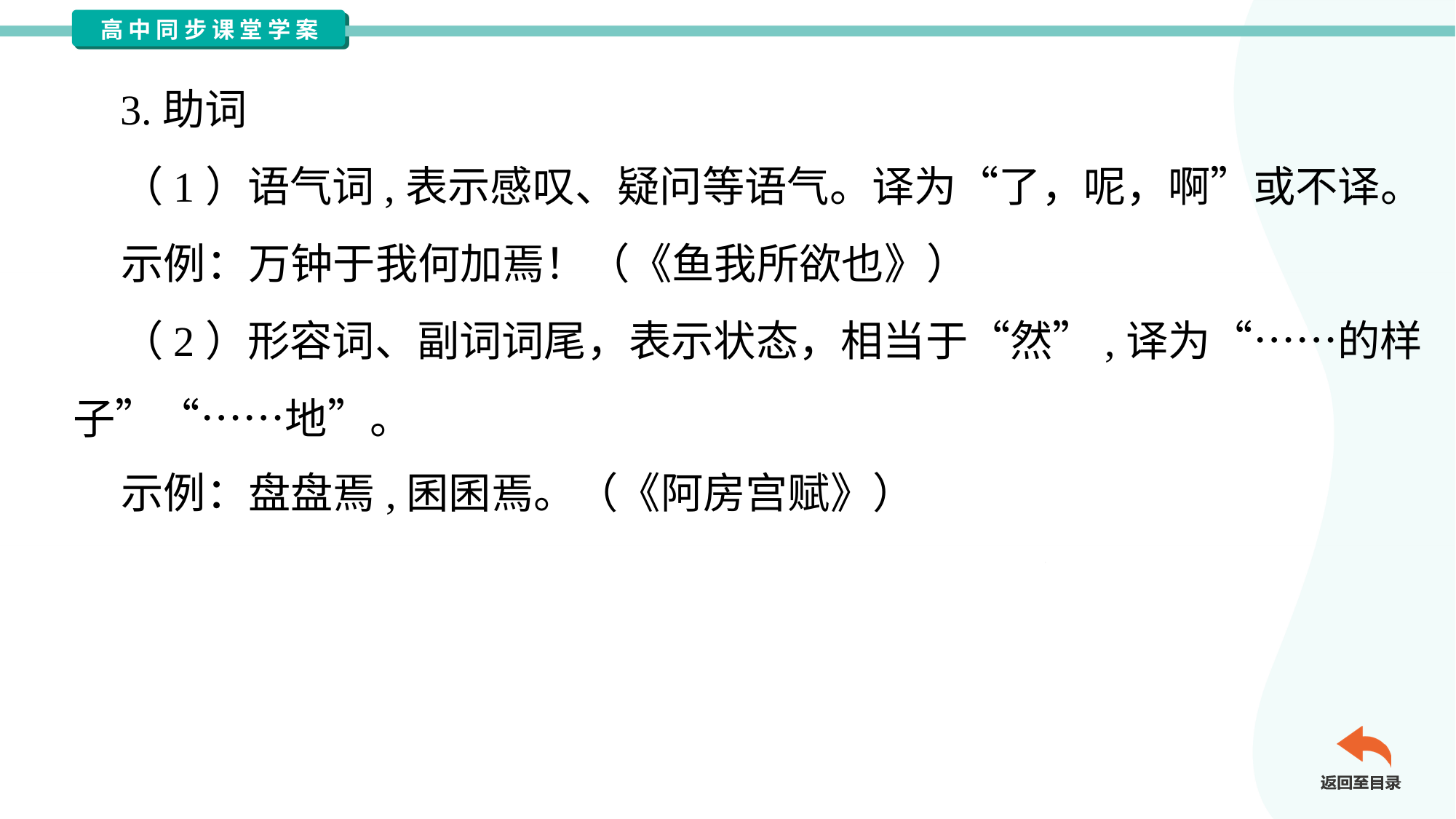

3.助词
    （1）语气词,表示感叹、疑问等语气。译为“了，呢，啊”或不译。
    示例：万钟于我何加焉！（《鱼我所欲也》）
    （2）形容词、副词词尾，表示状态，相当于“然”,译为“……的样
子”“……地”。
    示例：盘盘焉,囷囷焉。（《阿房宫赋》）